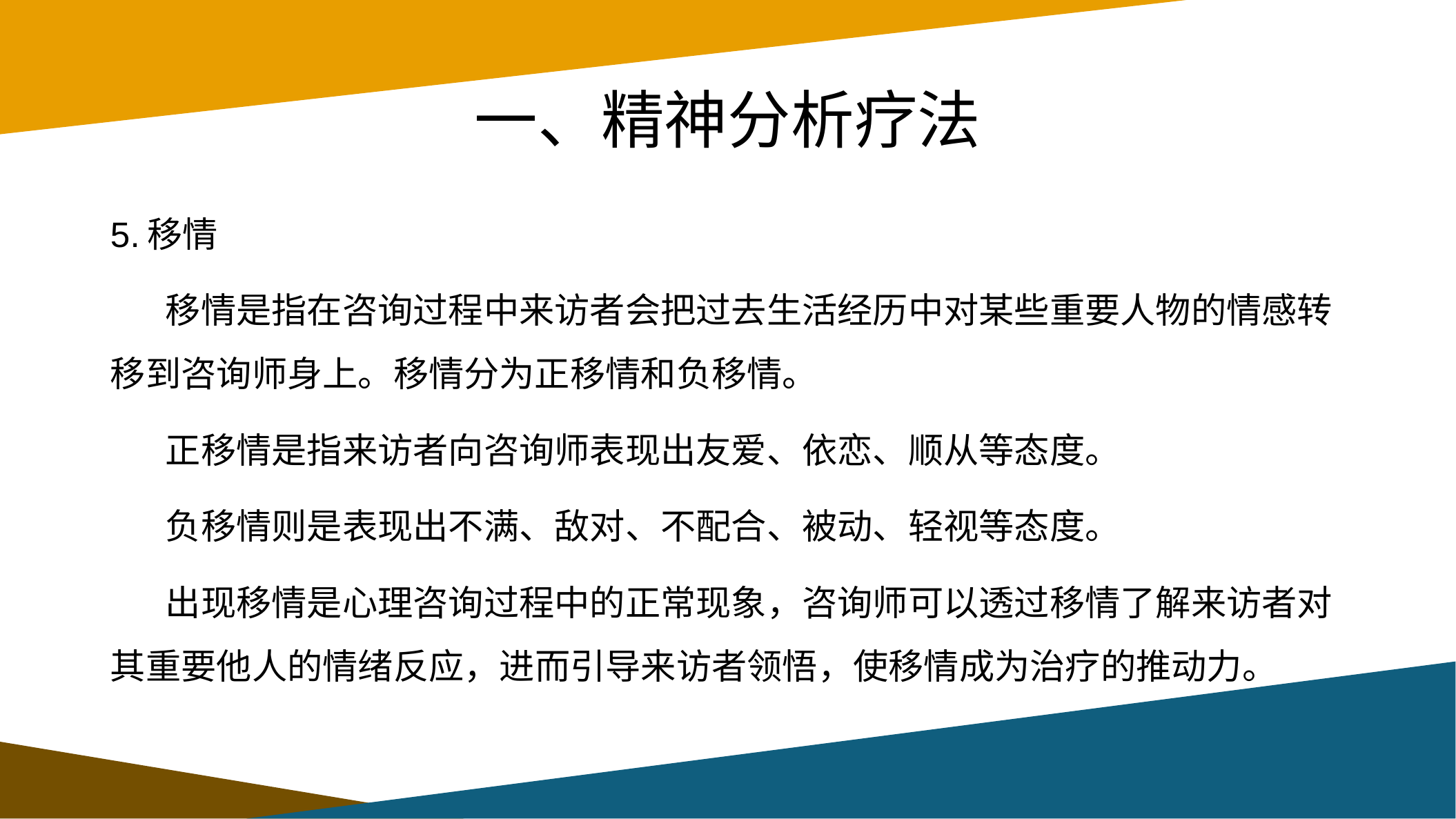

# 一、精神分析疗法
5.移情
      移情是指在咨询过程中来访者会把过去生活经历中对某些重要人物的情感转移到咨询师身上。移情分为正移情和负移情。
      正移情是指来访者向咨询师表现出友爱、依恋、顺从等态度。
      负移情则是表现出不满、敌对、不配合、被动、轻视等态度。
      出现移情是心理咨询过程中的正常现象，咨询师可以透过移情了解来访者对其重要他人的情绪反应，进而引导来访者领悟，使移情成为治疗的推动力。